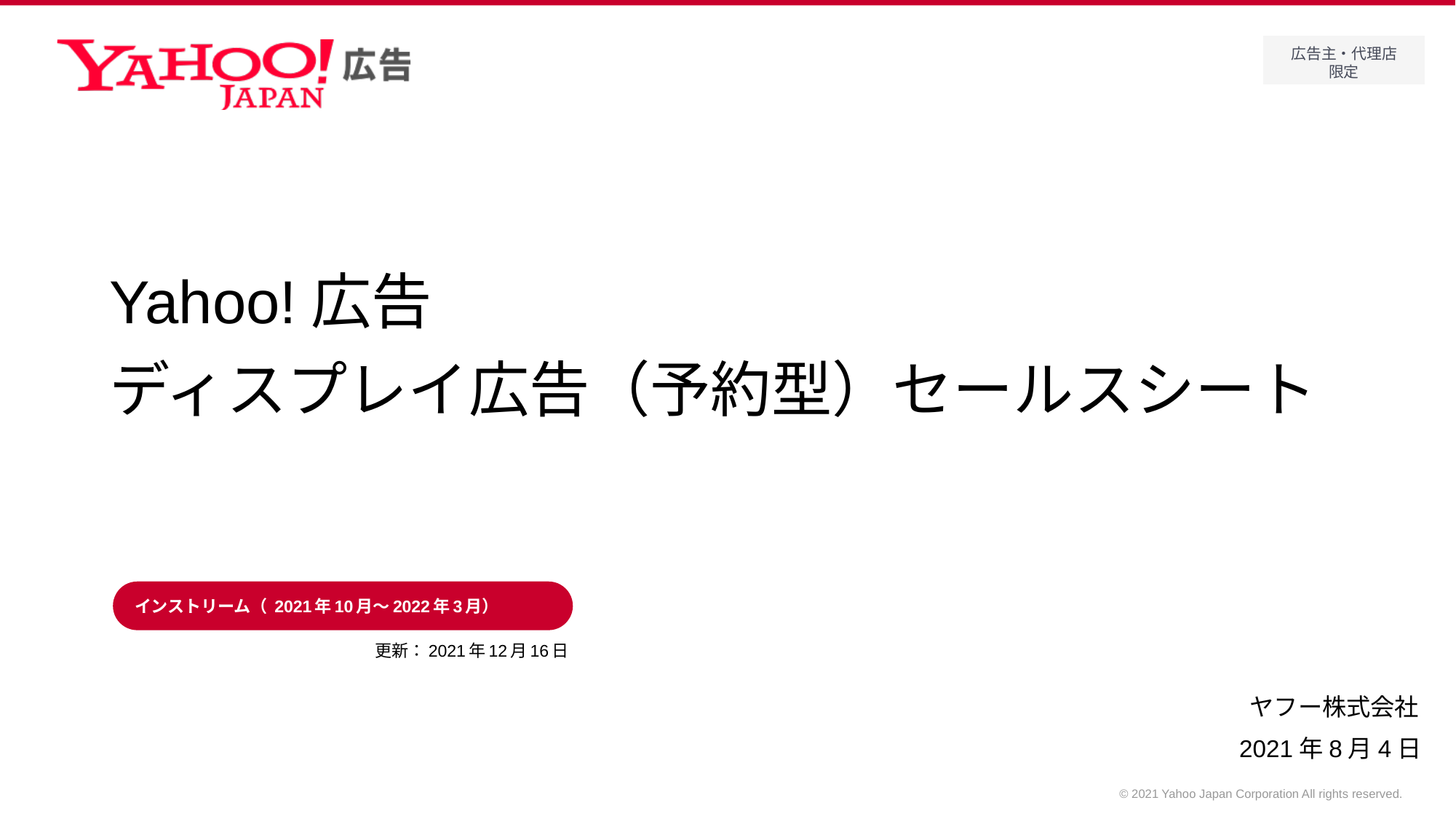

# Yahoo!広告 ディスプレイ広告（予約型）セールスシート
インストリーム（ 2021年10月～2022年3月）
更新：2021年12月16日
2021年8月4日